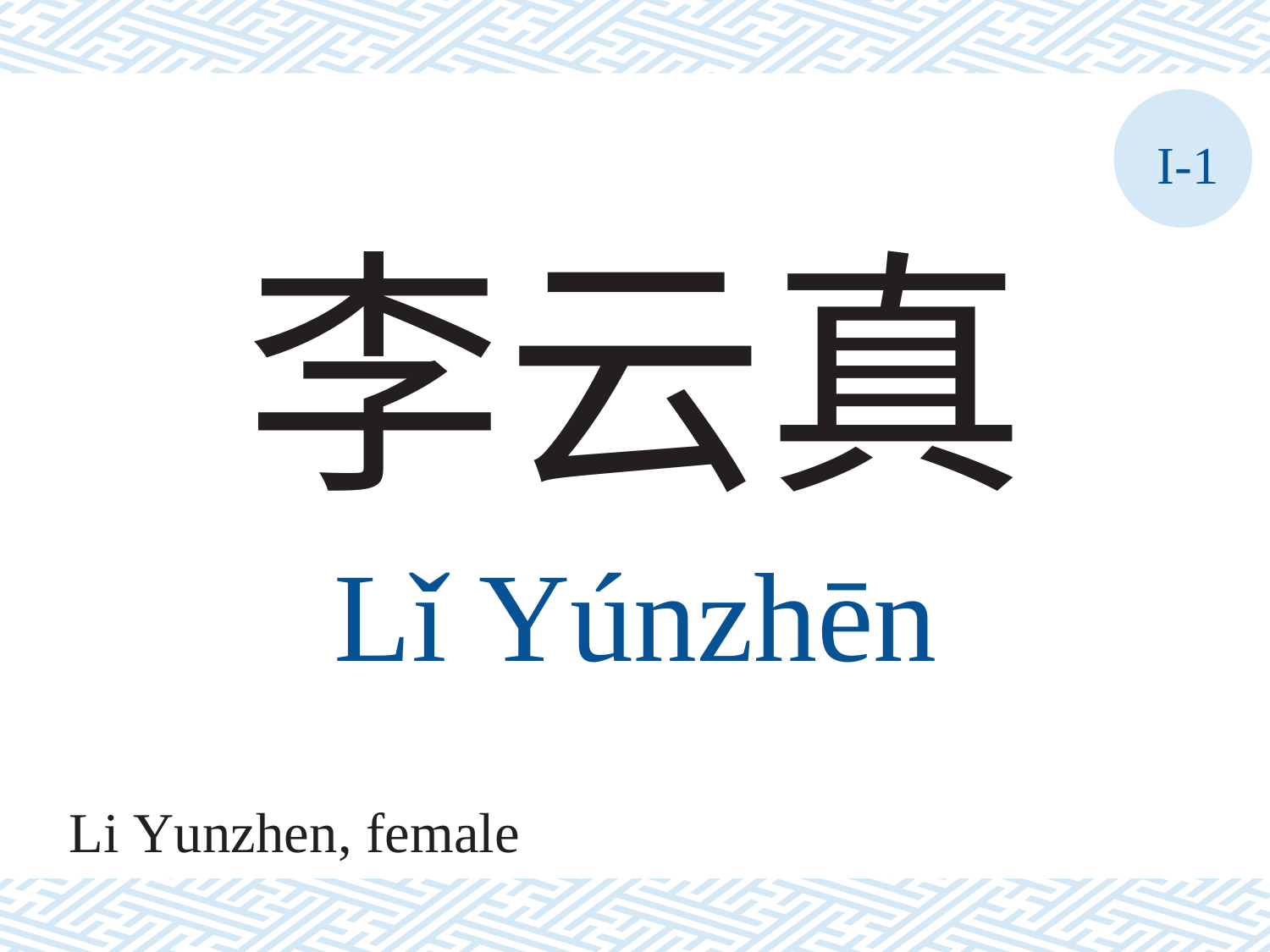

I-1
李云真
Lǐ Yúnzhēn
Li Yunzhen, female